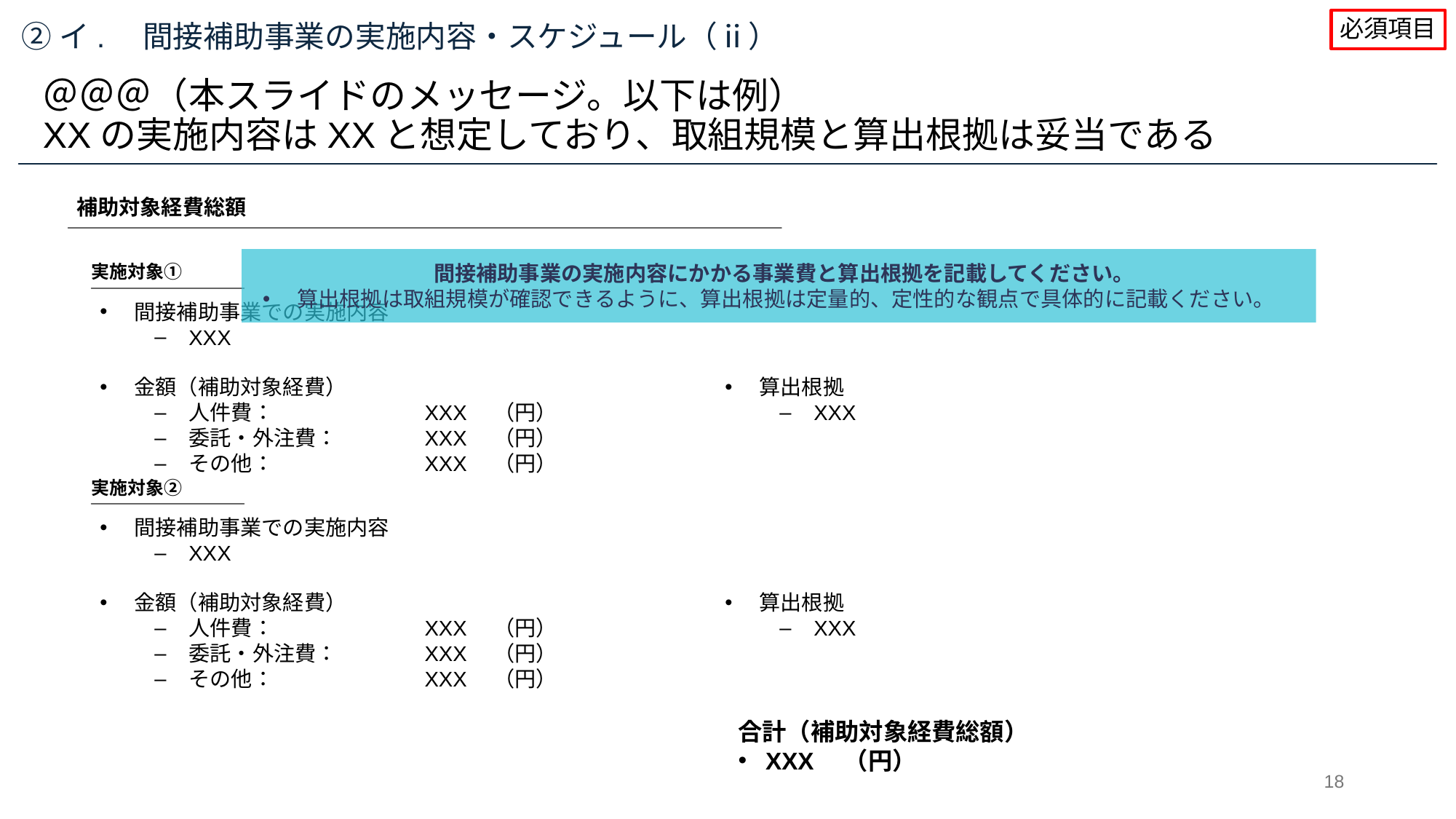

必須項目
②イ.　間接補助事業の実施内容・スケジュール（ⅱ）
＠＠＠（本スライドのメッセージ。以下は例）
XXの実施内容はXXと想定しており、取組規模と算出根拠は妥当である
補助対象経費総額
間接補助事業の実施内容にかかる事業費と算出根拠を記載してください。
算出根拠は取組規模が確認できるように、算出根拠は定量的、定性的な観点で具体的に記載ください。
実施対象①
間接補助事業での実施内容
XXX
算出根拠
XXX
金額（補助対象経費）
人件費：	XXX　（円）
委託・外注費： 	XXX　（円）
その他：	XXX　（円）
実施対象②
間接補助事業での実施内容
XXX
金額（補助対象経費）
人件費：	XXX　（円）
委託・外注費： 	XXX　（円）
その他：	XXX　（円）
算出根拠
XXX
合計（補助対象経費総額）
XXX　（円）
18